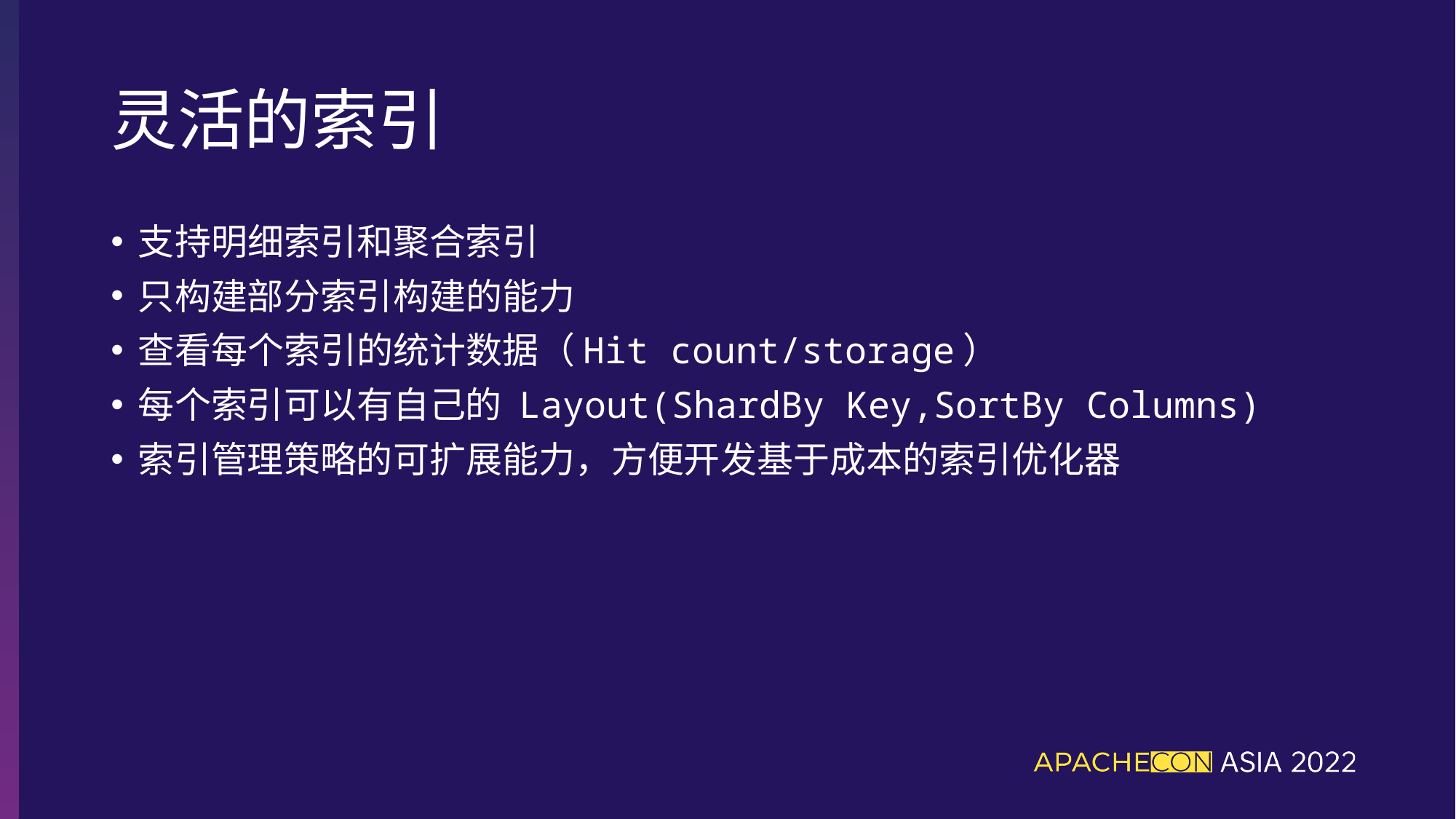

# 灵活的索引
支持明细索引和聚合索引
只构建部分索引构建的能力
查看每个索引的统计数据（Hit count/storage）
每个索引可以有自己的 Layout(ShardBy Key,SortBy Columns)
索引管理策略的可扩展能力，方便开发基于成本的索引优化器